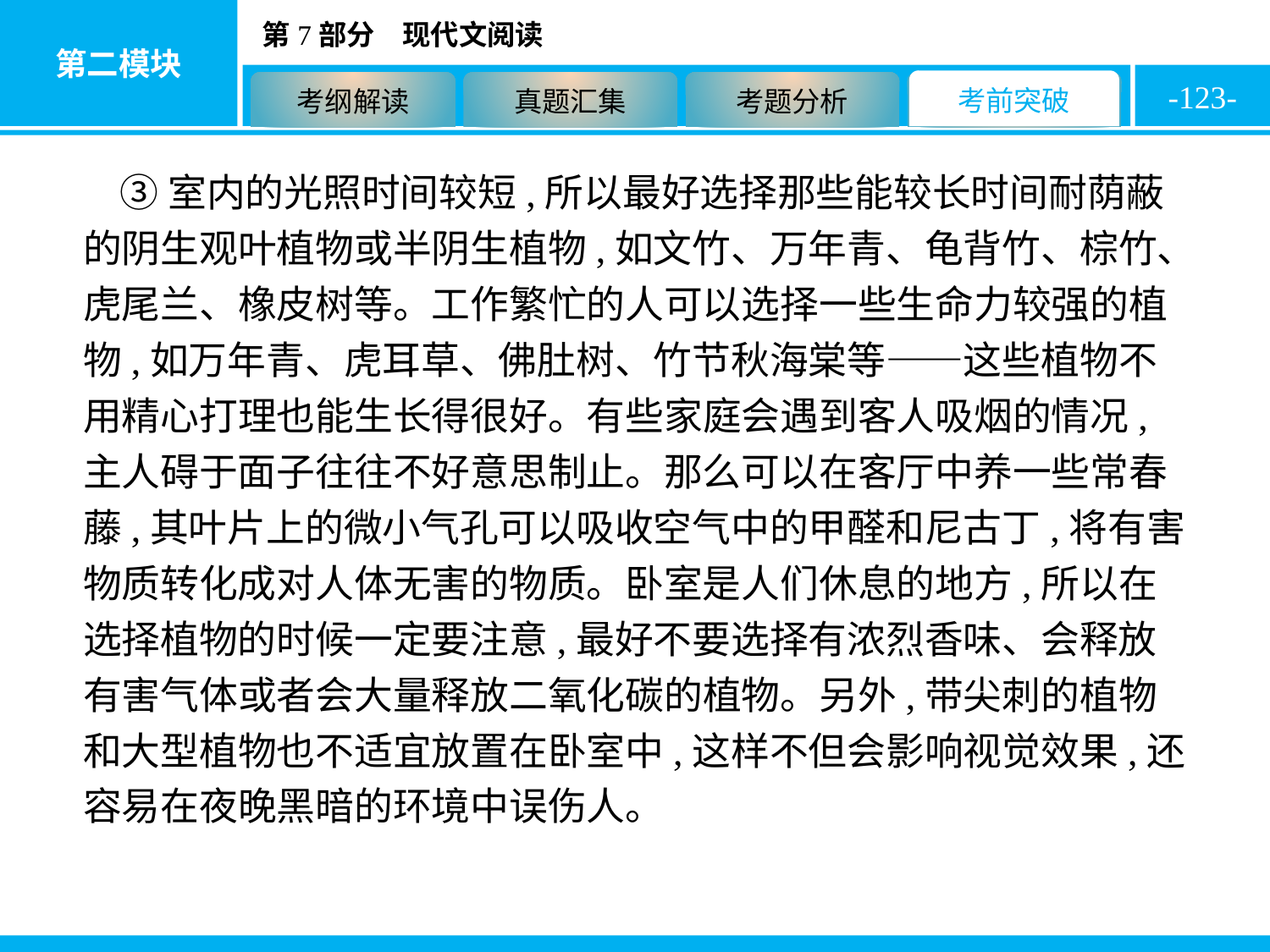

-123-
③室内的光照时间较短,所以最好选择那些能较长时间耐荫蔽的阴生观叶植物或半阴生植物,如文竹、万年青、龟背竹、棕竹、虎尾兰、橡皮树等。工作繁忙的人可以选择一些生命力较强的植物,如万年青、虎耳草、佛肚树、竹节秋海棠等——这些植物不用精心打理也能生长得很好。有些家庭会遇到客人吸烟的情况,主人碍于面子往往不好意思制止。那么可以在客厅中养一些常春藤,其叶片上的微小气孔可以吸收空气中的甲醛和尼古丁,将有害物质转化成对人体无害的物质。卧室是人们休息的地方,所以在选择植物的时候一定要注意,最好不要选择有浓烈香味、会释放有害气体或者会大量释放二氧化碳的植物。另外,带尖刺的植物和大型植物也不适宜放置在卧室中,这样不但会影响视觉效果,还容易在夜晚黑暗的环境中误伤人。